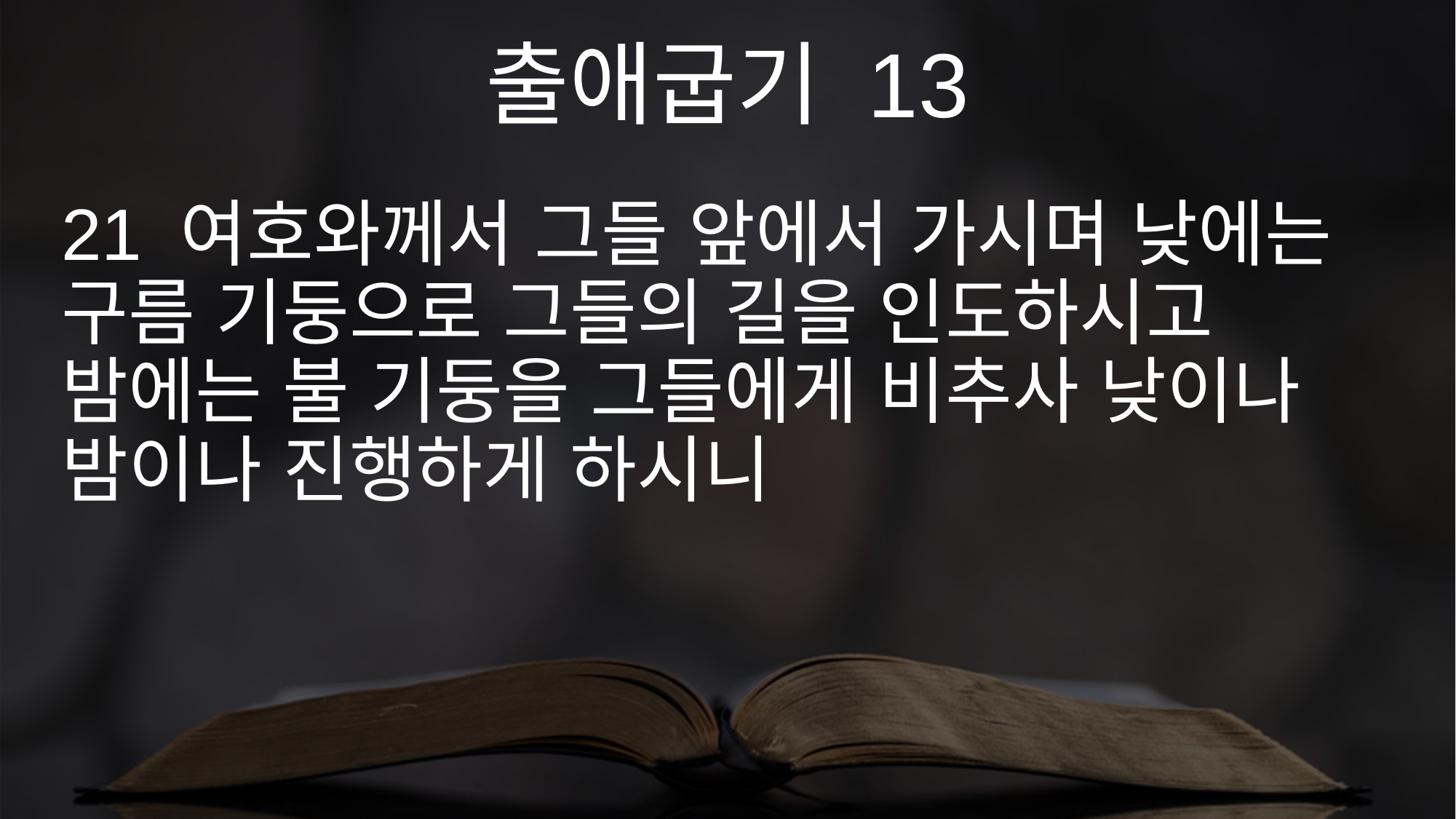

출애굽기 13
21 여호와께서 그들 앞에서 가시며 낮에는 구름 기둥으로 그들의 길을 인도하시고 밤에는 불 기둥을 그들에게 비추사 낮이나 밤이나 진행하게 하시니